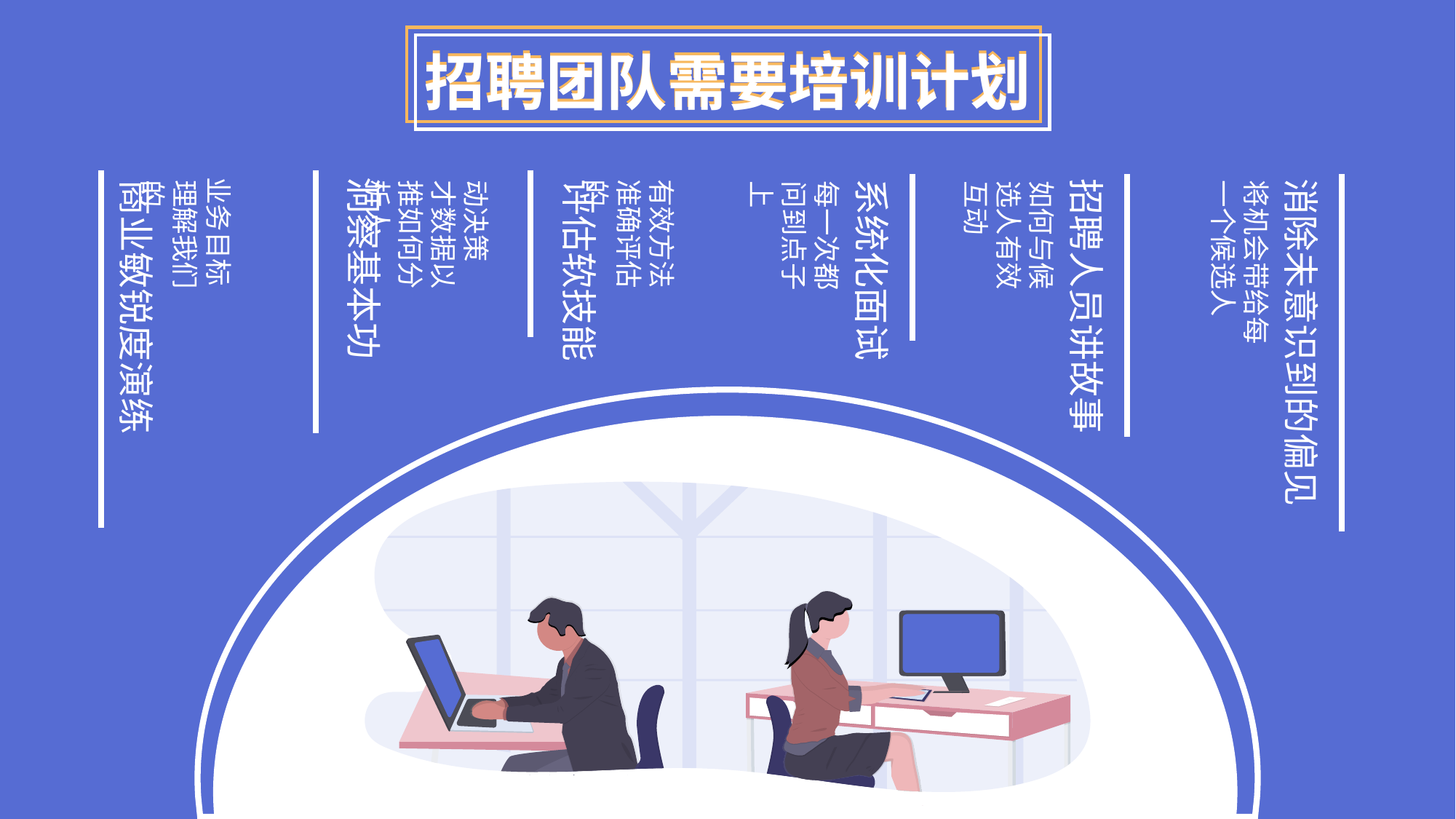

招聘团队需要培训计划
招聘团队需要培训计划
业务目标
洞察基本功
系统化面试
招聘人员讲故事
消除未意识到的偏见
商业敏锐度演练
有效方法
准确评估的
评估软技能
理解我们的
动决策
才数据以推如何分析人
将机会带给每一个候选人
如何与候选人有效互动
每一次都问到点子上